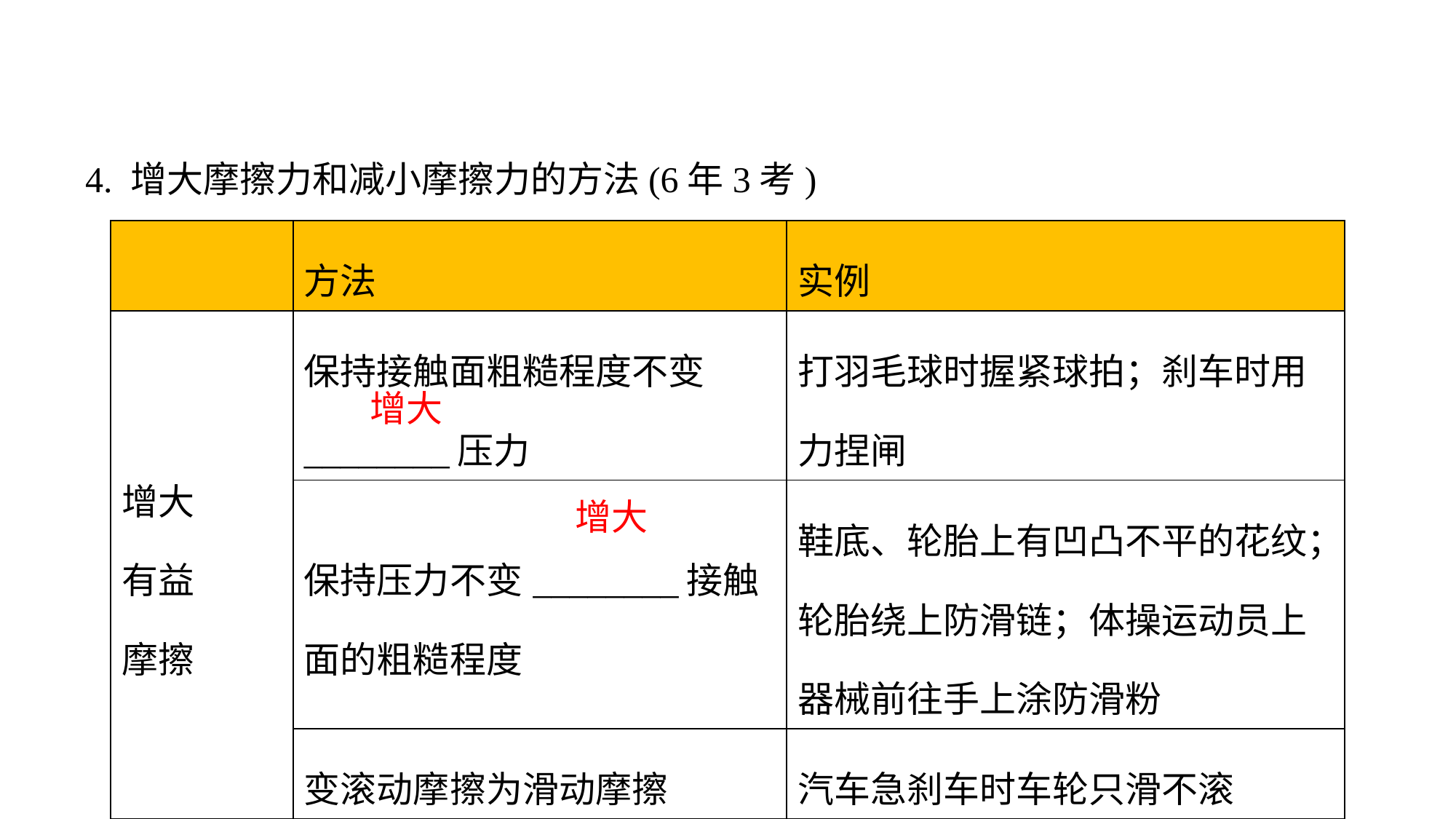

4. 增大摩擦力和减小摩擦力的方法(6年3考)
|  | 方法 | 实例 |
| --- | --- | --- |
| 增大 有益 摩擦 | 保持接触面粗糙程度不变\_\_\_\_\_\_\_\_压力 | 打羽毛球时握紧球拍；刹车时用力捏闸 |
|  | 保持压力不变\_\_\_\_\_\_\_\_接触面的粗糙程度 | 鞋底、轮胎上有凹凸不平的花纹；轮胎绕上防滑链；体操运动员上器械前往手上涂防滑粉 |
|  | 变滚动摩擦为滑动摩擦 | 汽车急刹车时车轮只滑不滚 |
增大
增大